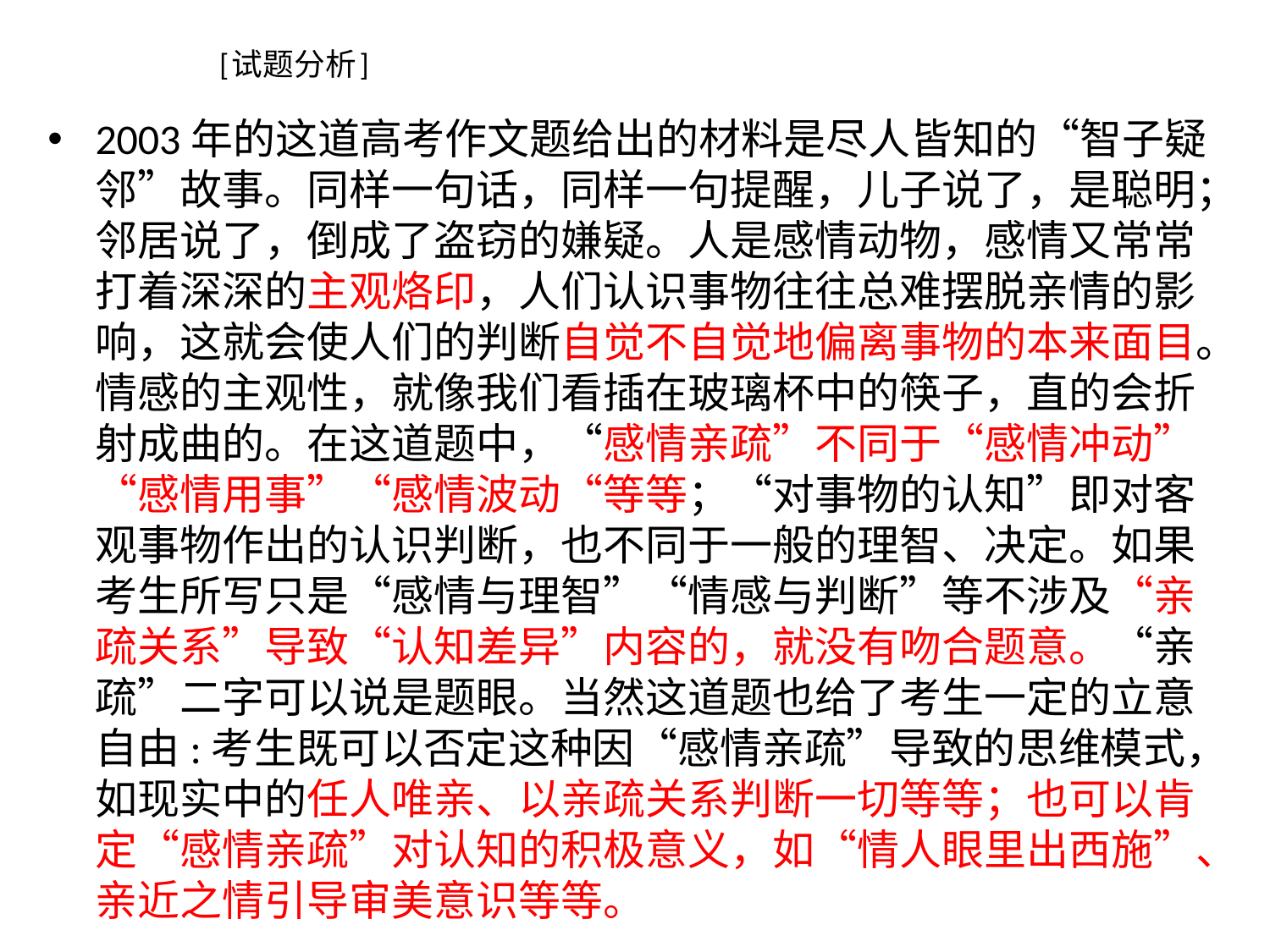

# [试题分析]
2003年的这道高考作文题给出的材料是尽人皆知的“智子疑邻”故事。同样一句话，同样一句提醒，儿子说了，是聪明；邻居说了，倒成了盗窃的嫌疑。人是感情动物，感情又常常打着深深的主观烙印，人们认识事物往往总难摆脱亲情的影响，这就会使人们的判断自觉不自觉地偏离事物的本来面目。情感的主观性，就像我们看插在玻璃杯中的筷子，直的会折射成曲的。在这道题中，“感情亲疏”不同于“感情冲动”“感情用事”“感情波动“等等；“对事物的认知”即对客观事物作出的认识判断，也不同于一般的理智、决定。如果考生所写只是“感情与理智”“情感与判断”等不涉及“亲疏关系”导致“认知差异”内容的，就没有吻合题意。“亲疏”二字可以说是题眼。当然这道题也给了考生一定的立意自由:考生既可以否定这种因“感情亲疏”导致的思维模式，如现实中的任人唯亲、以亲疏关系判断一切等等；也可以肯定“感情亲疏”对认知的积极意义，如“情人眼里出西施”、亲近之情引导审美意识等等。